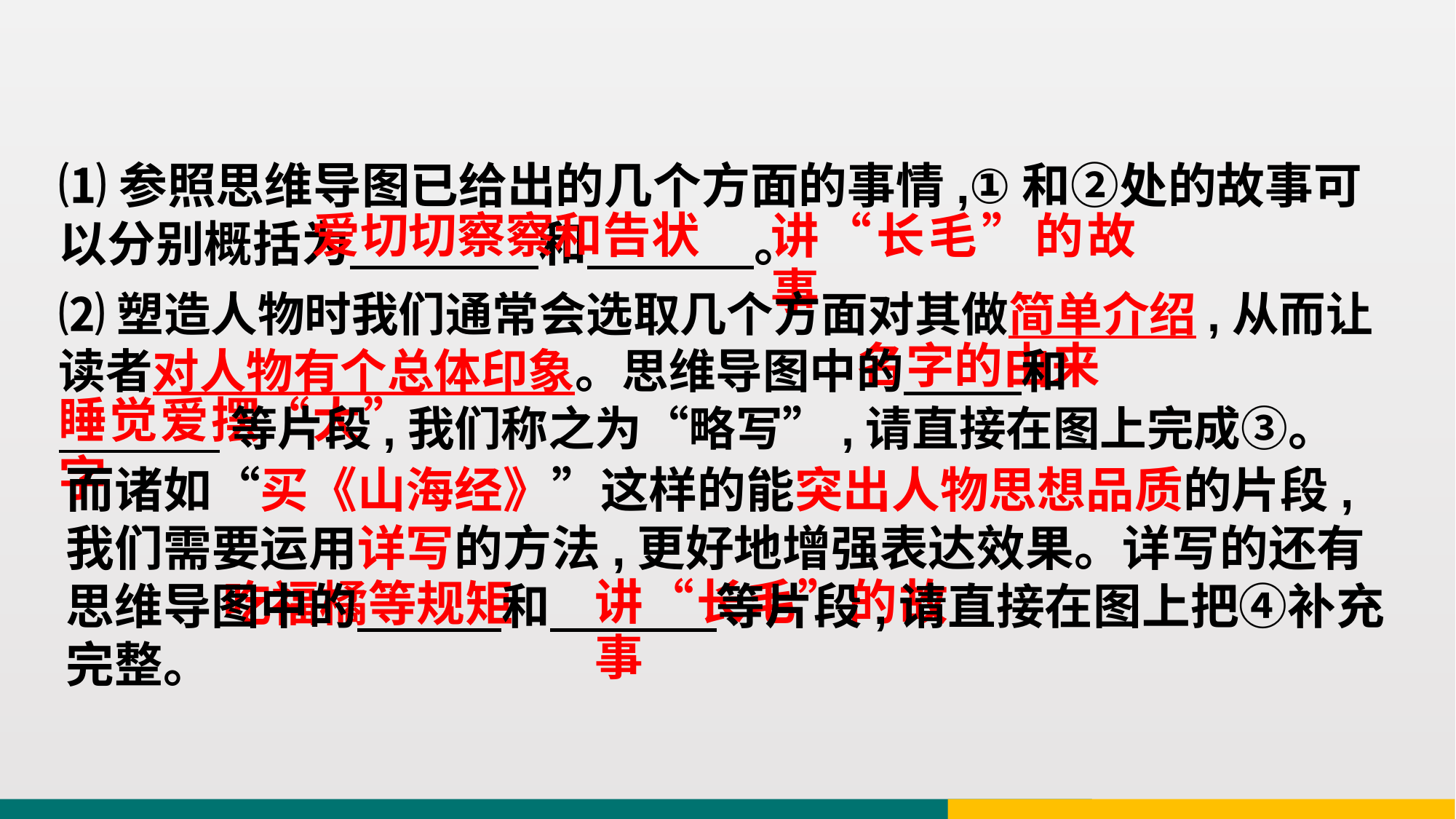

⑴参照思维导图已给出的几个方面的事情,①和②处的故事可以分别概括为                 和               。
爱切切察察和告状
讲“长毛”的故事
⑵塑造人物时我们通常会选取几个方面对其做简单介绍,从而让读者对人物有个总体印象。思维导图中的           和
               等片段,我们称之为“略写”,请直接在图上完成③。
名字的由来
睡觉爱摆“大”字
而诸如“买《山海经》”这样的能突出人物思想品质的片段,我们需要运用详写的方法,更好地增强表达效果。详写的还有思维导图中的             和               等片段,请直接在图上把④补充完整。
吃福橘等规矩
讲“长毛”的故事